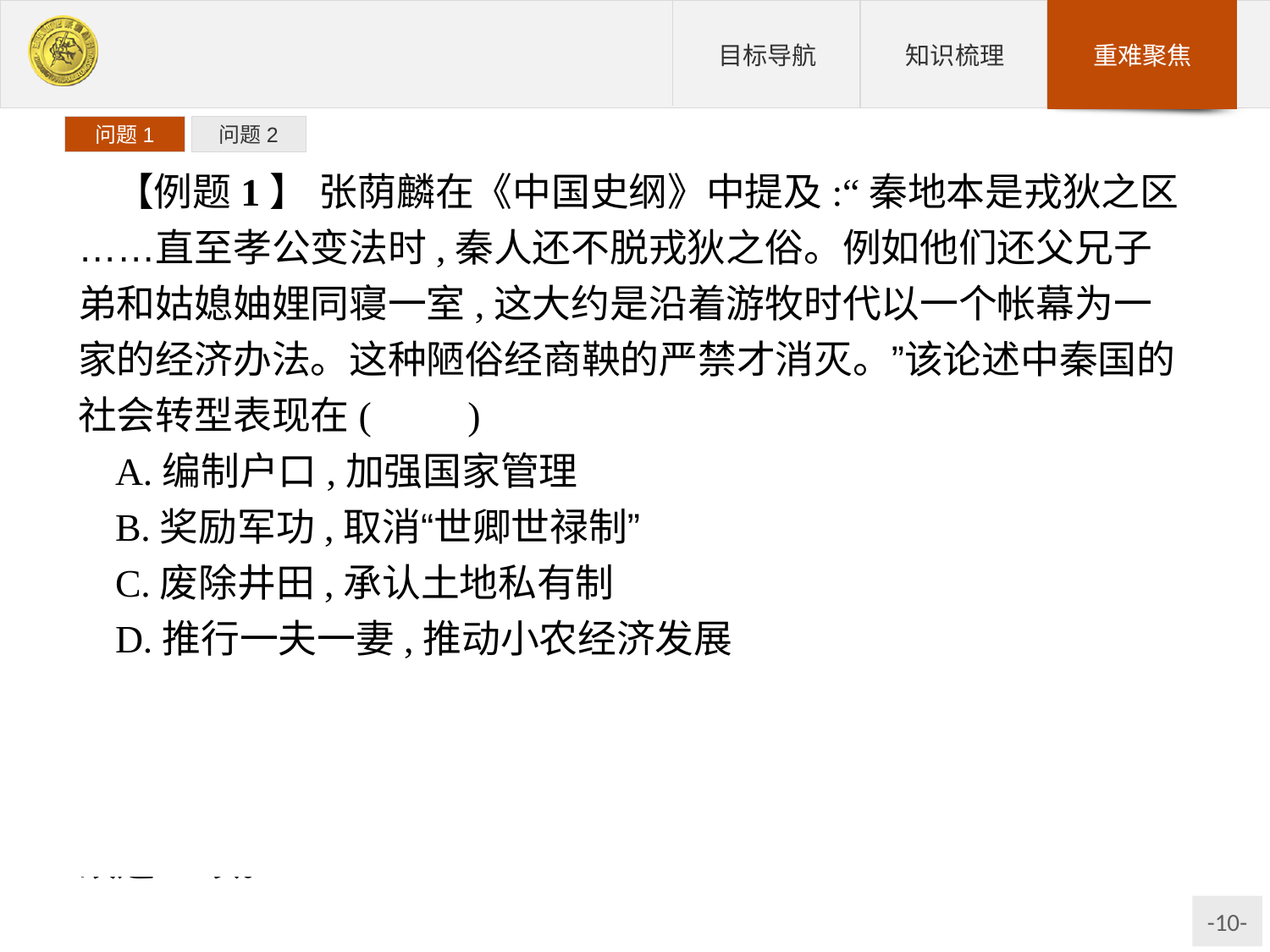

问题1
问题2
【例题1】 张荫麟在《中国史纲》中提及:“秦地本是戎狄之区……直至孝公变法时,秦人还不脱戎狄之俗。例如他们还父兄子弟和姑媳妯娌同寝一室,这大约是沿着游牧时代以一个帐幕为一家的经济办法。这种陋俗经商鞅的严禁才消灭。”该论述中秦国的社会转型表现在(　　)
A.编制户口,加强国家管理
B.奖励军功,取消“世卿世禄制”
C.废除井田,承认土地私有制
D.推行一夫一妻,推动小农经济发展
解析:本题易错选A项,误认为推行一夫一妻是为了户籍改革。材料反映的是商鞅在社会风尚习俗等领域的改革。推行一夫一妻既整顿了社会风俗,也有利于小农经济的发展,推动社会的转型。故选D项。
答案:D